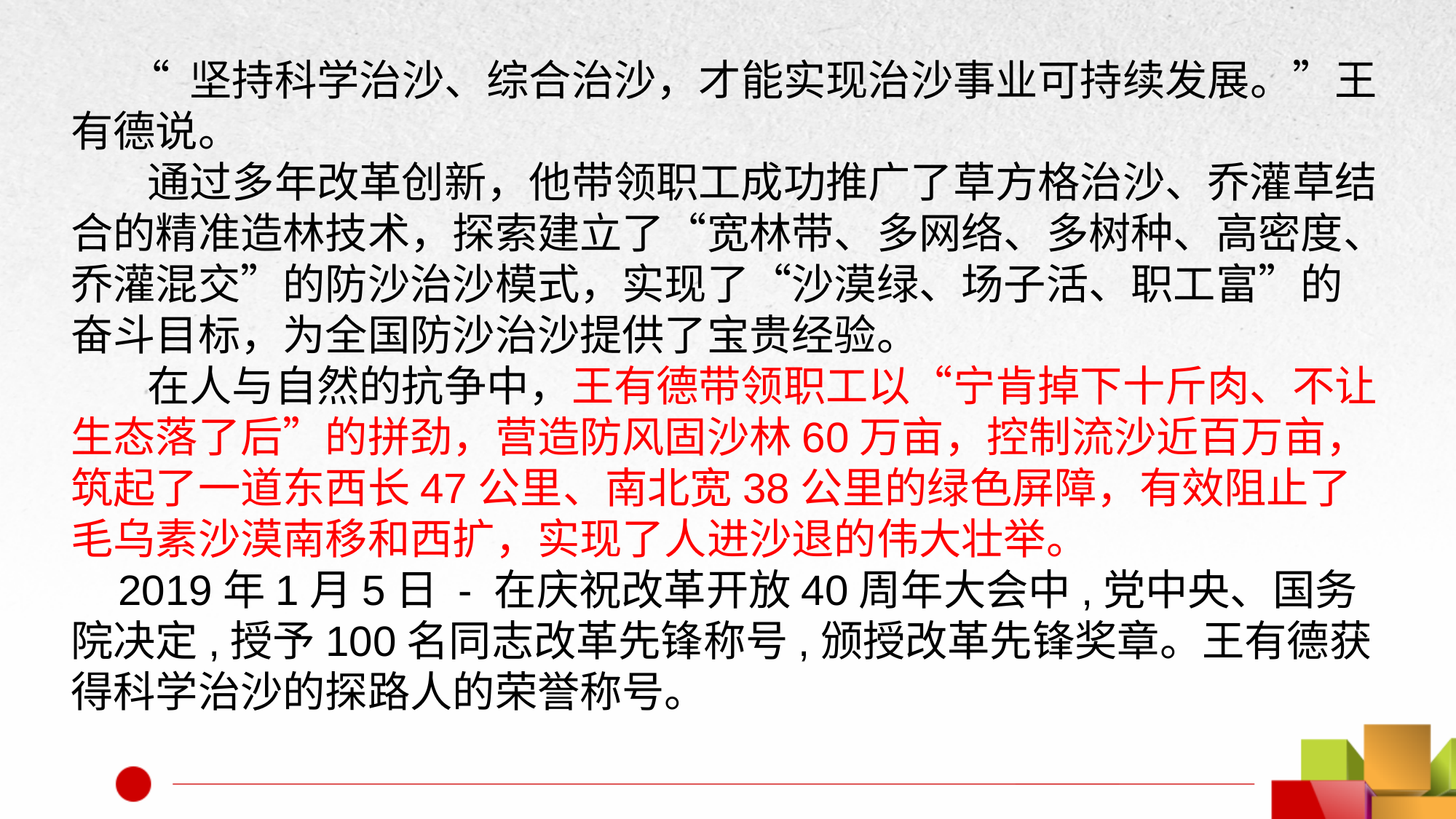

“ 坚持科学治沙、综合治沙，才能实现治沙事业可持续发展。”王有德说。
       通过多年改革创新，他带领职工成功推广了草方格治沙、乔灌草结合的精准造林技术，探索建立了“宽林带、多网络、多树种、高密度、乔灌混交”的防沙治沙模式，实现了“沙漠绿、场子活、职工富”的奋斗目标，为全国防沙治沙提供了宝贵经验。
       在人与自然的抗争中，王有德带领职工以“宁肯掉下十斤肉、不让生态落了后”的拼劲，营造防风固沙林60万亩，控制流沙近百万亩，筑起了一道东西长47公里、南北宽38公里的绿色屏障，有效阻止了毛乌素沙漠南移和西扩，实现了人进沙退的伟大壮举。
    2019年1月5日 - 在庆祝改革开放40周年大会中,党中央、国务院决定,授予100名同志改革先锋称号,颁授改革先锋奖章。王有德获得科学治沙的探路人的荣誉称号。